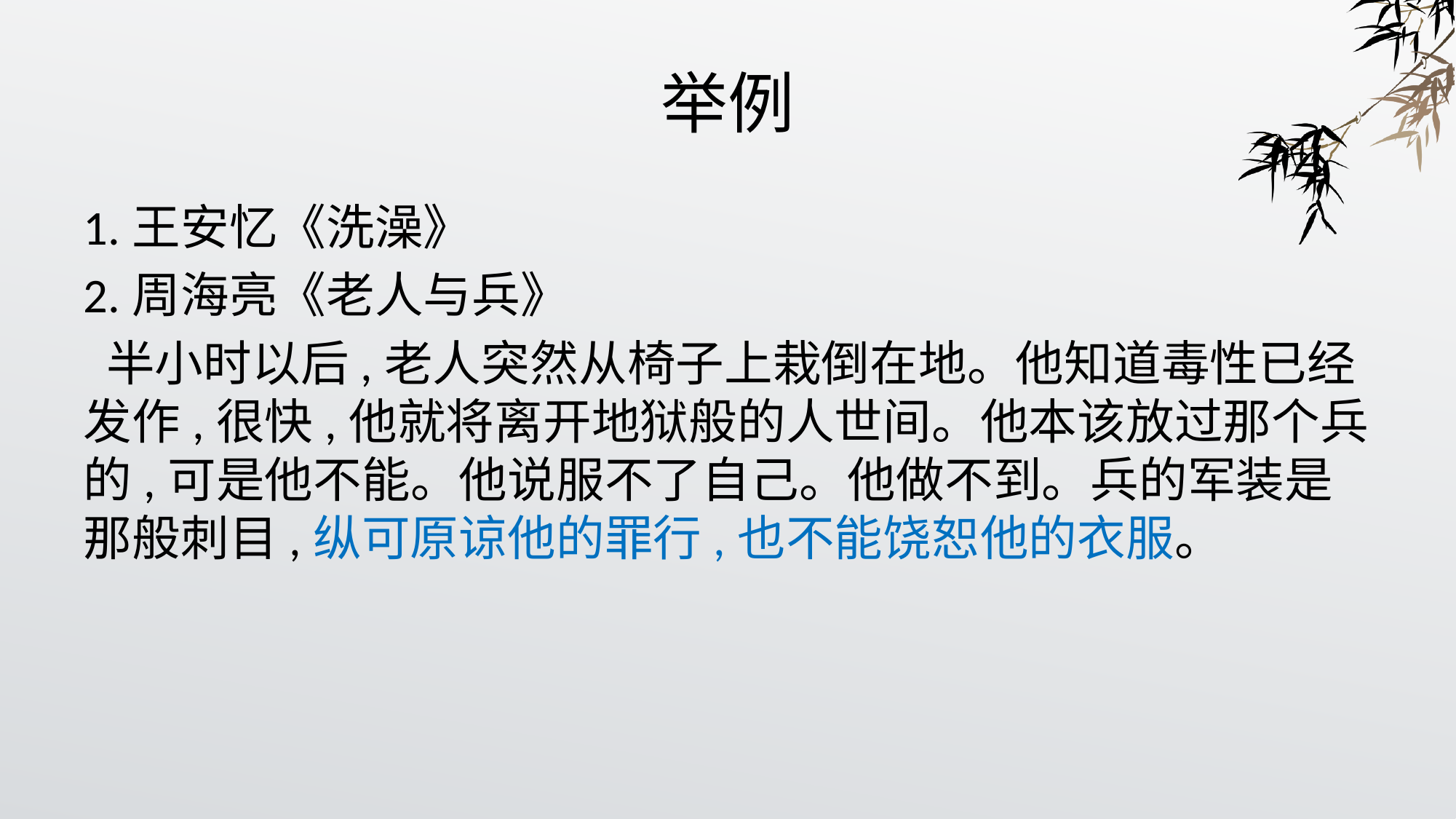

# 举例
1.王安忆《洗澡》
2.周海亮《老人与兵》
 半小时以后,老人突然从椅子上栽倒在地。他知道毒性已经发作,很快,他就将离开地狱般的人世间。他本该放过那个兵的,可是他不能。他说服不了自己。他做不到。兵的军装是那般刺目,纵可原谅他的罪行,也不能饶恕他的衣服。